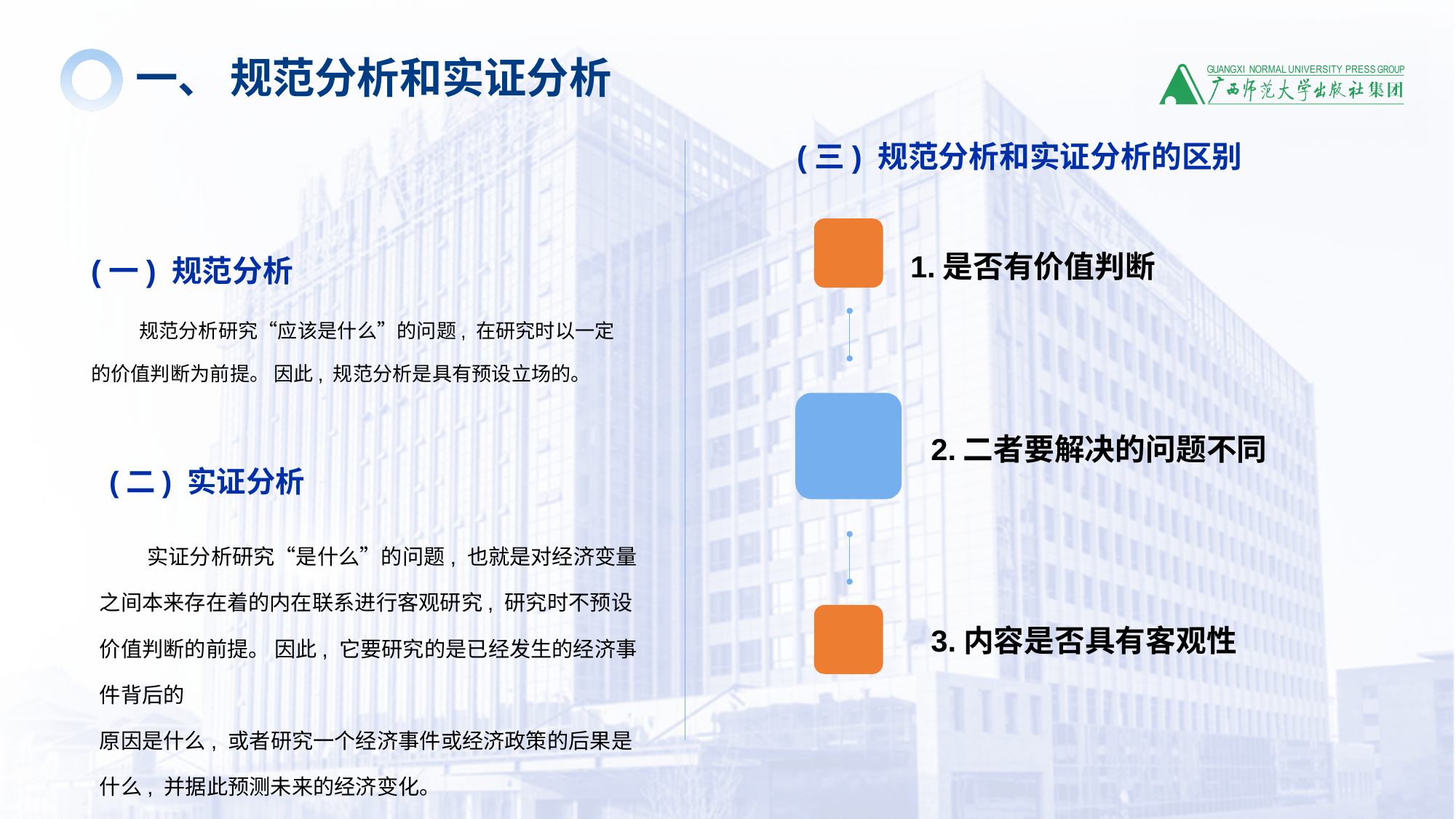

一、 规范分析和实证分析

(三) 规范分析和实证分析的区别

1.是否有价值判断
(一) 规范分析
          规范分析研究“应该是什么”的问题, 在研究时以一定的价值判断为前提。 因此, 规范分析是具有预设立场的。
2.二者要解决的问题不同
(二) 实证分析
         实证分析研究“是什么”的问题, 也就是对经济变量之间本来存在着的内在联系进行客观研究, 研究时不预设价值判断的前提。 因此, 它要研究的是已经发生的经济事件背后的
原因是什么, 或者研究一个经济事件或经济政策的后果是什么, 并据此预测未来的经济变化。
3.内容是否具有客观性